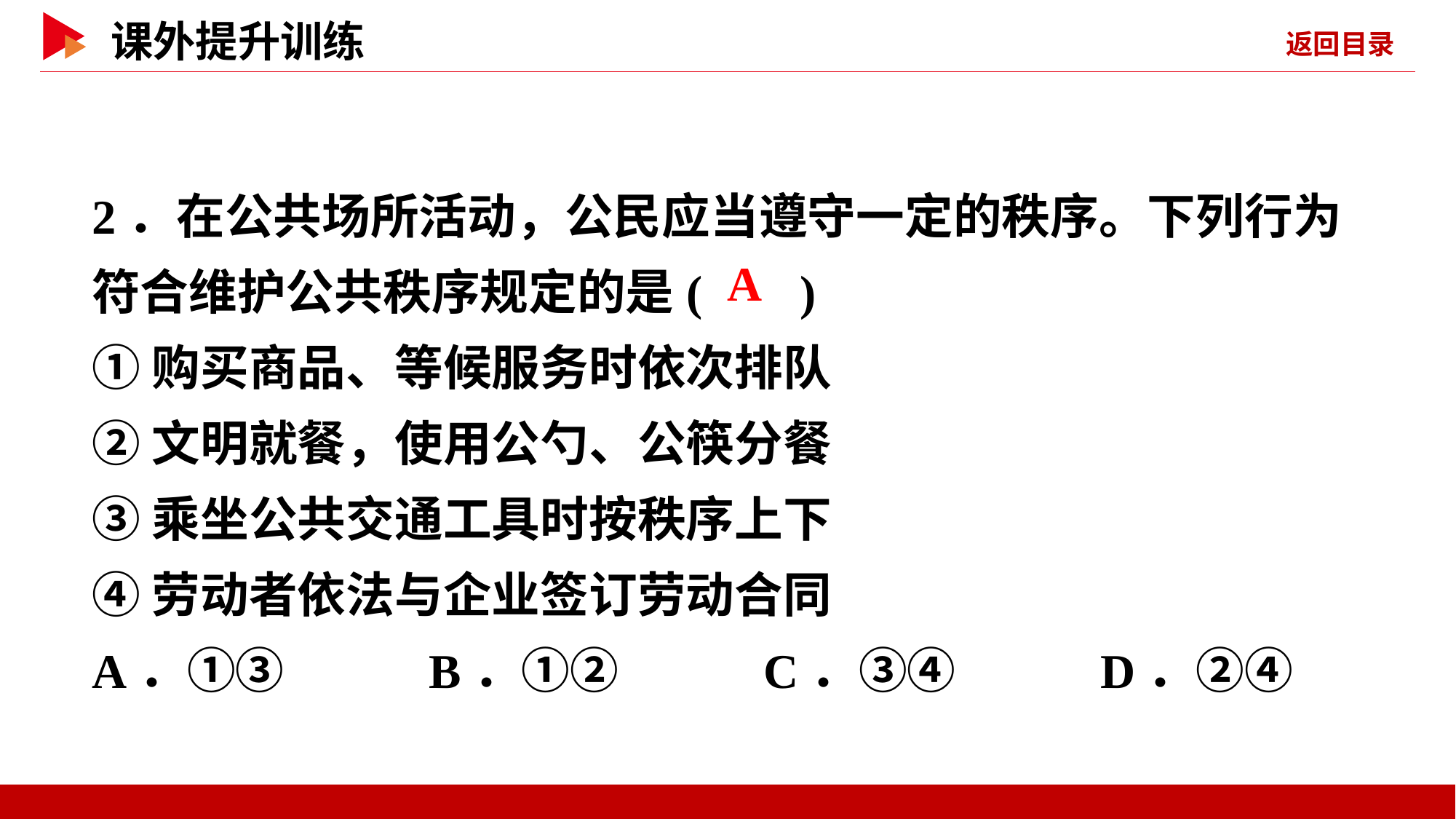

2．在公共场所活动，公民应当遵守一定的秩序。下列行为符合维护公共秩序规定的是(        )
①购买商品、等候服务时依次排队
②文明就餐，使用公勺、公筷分餐
③乘坐公共交通工具时按秩序上下
④劳动者依法与企业签订劳动合同
A．①③            B．①②            C．③④            D．②④
   A